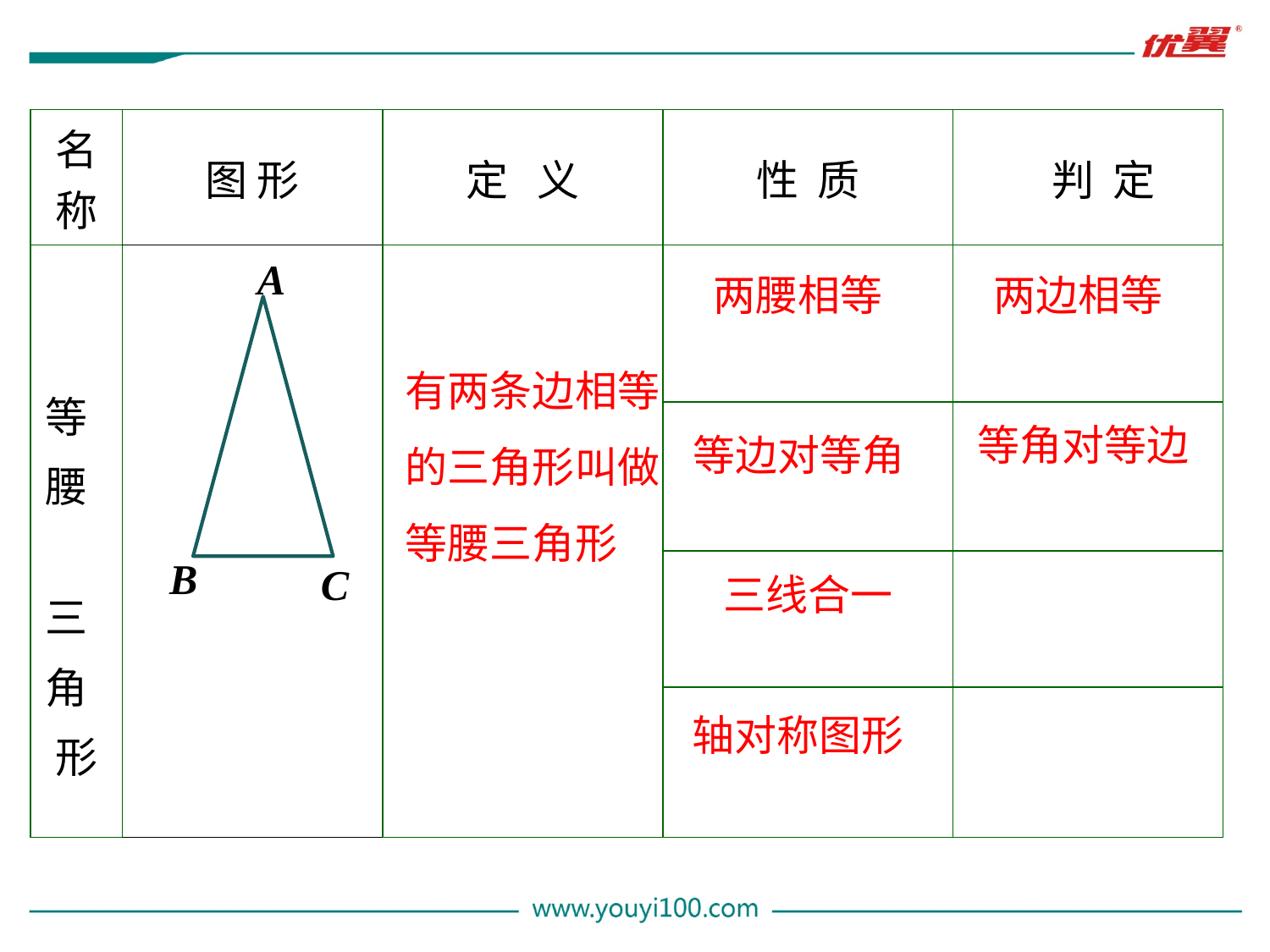

| 名称 | 图 形 | 定 义 | 性 质 | 判 定 |
| --- | --- | --- | --- | --- |
| 等 腰 三 角 形 |  |  |  |  |
|  |  |  |  |  |
|  |  |  |  |  |
|  |  |  |  |  |
A
两腰相等
两边相等

有两条边相等的三角形叫做等腰三角形
等角对等边
等边对等角
B
C
三线合一
轴对称图形